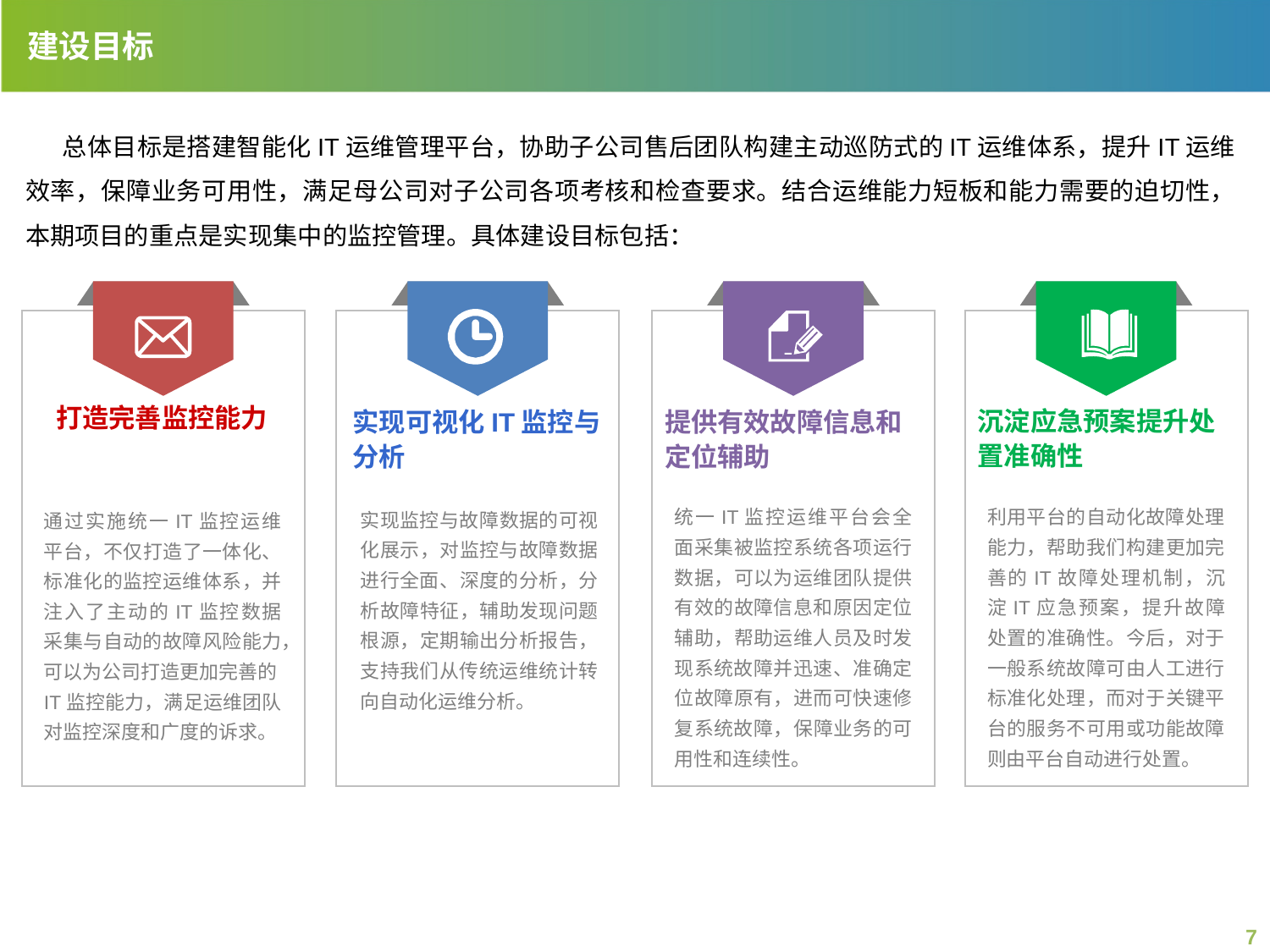

建设目标
总体目标是搭建智能化IT运维管理平台，协助子公司售后团队构建主动巡防式的IT运维体系，提升IT运维效率，保障业务可用性，满足母公司对子公司各项考核和检查要求。结合运维能力短板和能力需要的迫切性，本期项目的重点是实现集中的监控管理。具体建设目标包括：

沉淀应急预案提升处置准确性
实现可视化IT监控与分析
提供有效故障信息和定位辅助
打造完善监控能力
统一IT监控运维平台会全面采集被监控系统各项运行数据，可以为运维团队提供有效的故障信息和原因定位辅助，帮助运维人员及时发现系统故障并迅速、准确定位故障原有，进而可快速修复系统故障，保障业务的可用性和连续性。
利用平台的自动化故障处理能力，帮助我们构建更加完善的IT故障处理机制，沉淀IT应急预案，提升故障处置的准确性。今后，对于一般系统故障可由人工进行标准化处理，而对于关键平台的服务不可用或功能故障则由平台自动进行处置。
实现监控与故障数据的可视化展示，对监控与故障数据进行全面、深度的分析，分析故障特征，辅助发现问题根源，定期输出分析报告，支持我们从传统运维统计转向自动化运维分析。
通过实施统一IT监控运维平台，不仅打造了一体化、标准化的监控运维体系，并注入了主动的IT监控数据采集与自动的故障风险能力，可以为公司打造更加完善的IT监控能力，满足运维团队对监控深度和广度的诉求。